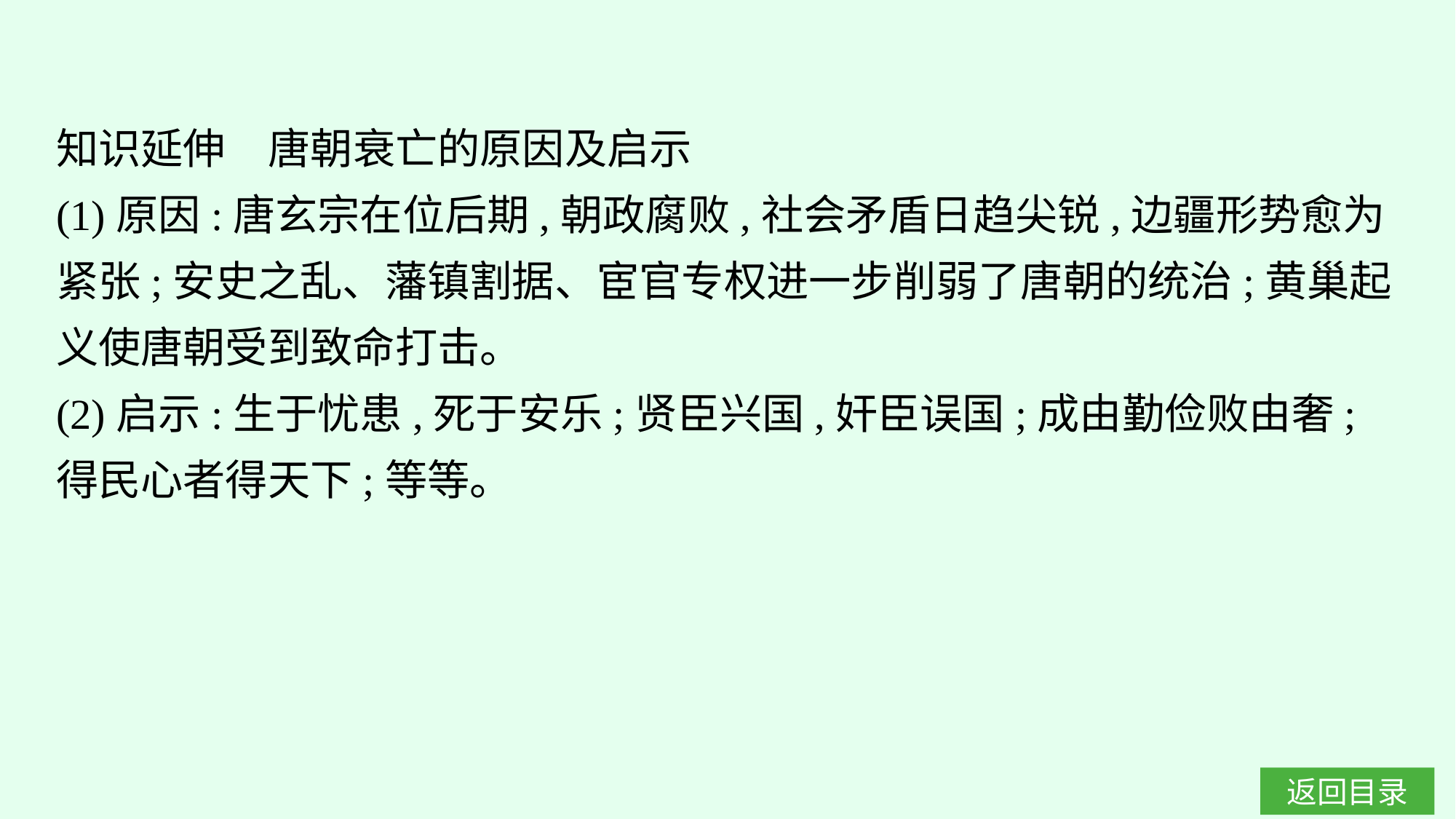

知识延伸　唐朝衰亡的原因及启示
(1)原因:唐玄宗在位后期,朝政腐败,社会矛盾日趋尖锐,边疆形势愈为紧张;安史之乱、藩镇割据、宦官专权进一步削弱了唐朝的统治;黄巢起义使唐朝受到致命打击。
(2)启示:生于忧患,死于安乐;贤臣兴国,奸臣误国;成由勤俭败由奢;得民心者得天下;等等。